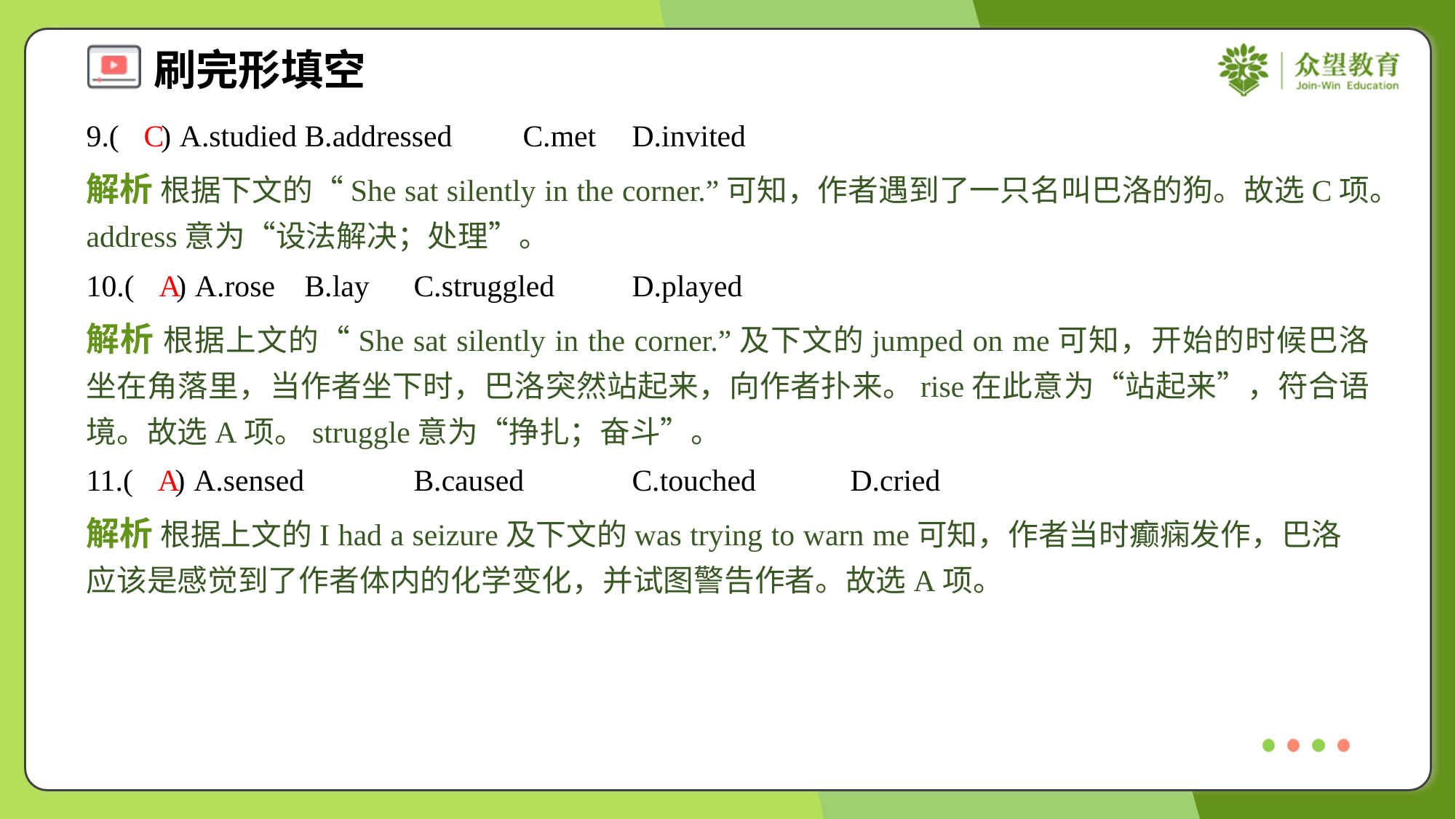

9.(     ) A.studied	B.addressed	C.met	D.invited
C
解析 根据下文的“She sat silently in the corner.”可知，作者遇到了一只名叫巴洛的狗。故选C项。address意为“设法解决；处理”。
10.(     ) A.rose	B.lay	C.struggled	D.played
A
解析 根据上文的“She sat silently in the corner.”及下文的jumped on me可知，开始的时候巴洛坐在角落里，当作者坐下时，巴洛突然站起来，向作者扑来。rise在此意为“站起来”，符合语境。故选A项。struggle意为“挣扎；奋斗”。
11.(     ) A.sensed	B.caused	C.touched	D.cried
A
解析 根据上文的I had a seizure及下文的was trying to warn me可知，作者当时癫痫发作，巴洛应该是感觉到了作者体内的化学变化，并试图警告作者。故选A项。